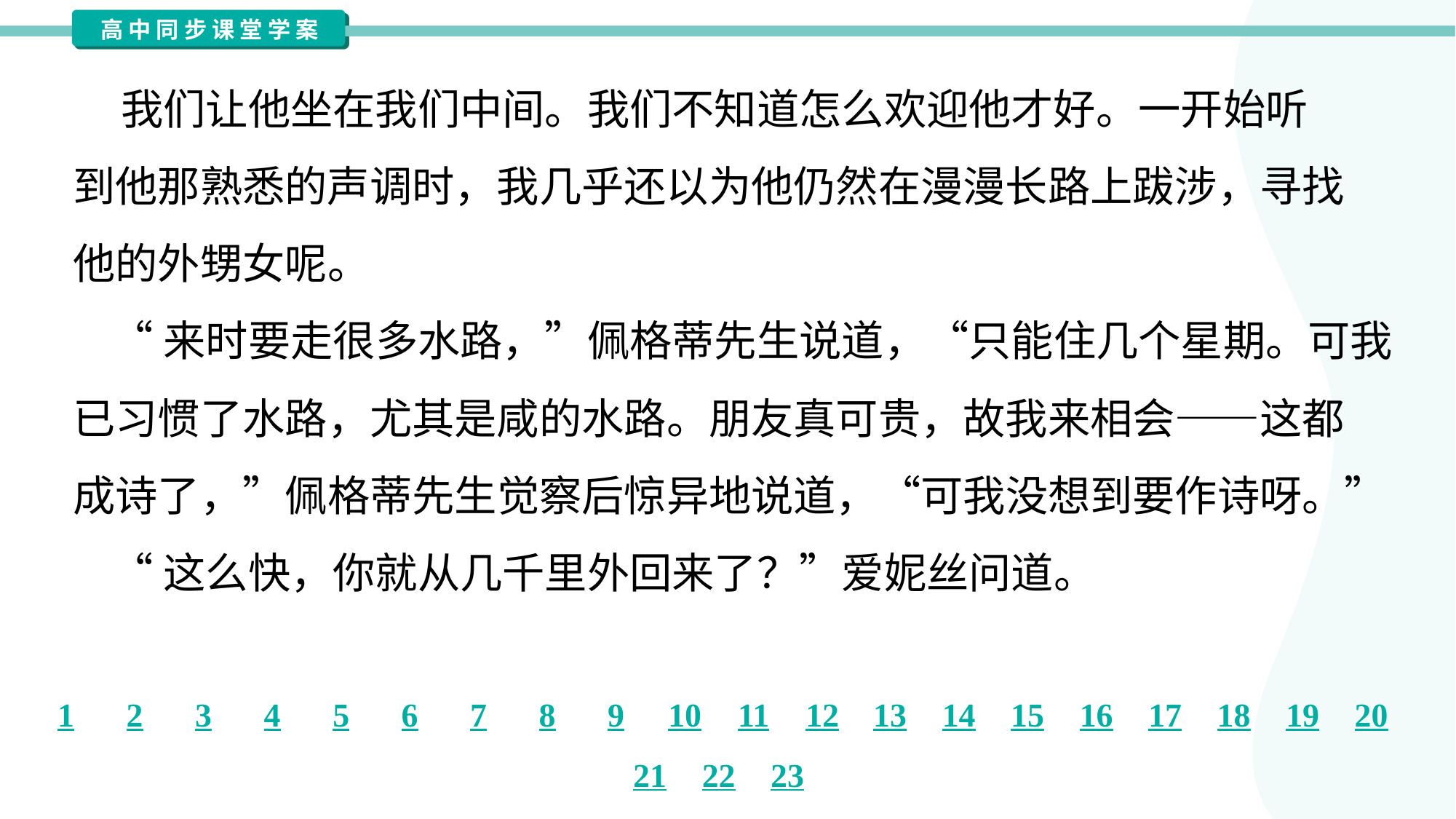

我们让他坐在我们中间。我们不知道怎么欢迎他才好。一开始听
到他那熟悉的声调时，我几乎还以为他仍然在漫漫长路上跋涉，寻找
他的外甥女呢。
    “来时要走很多水路，”佩格蒂先生说道，“只能住几个星期。可我
已习惯了水路，尤其是咸的水路。朋友真可贵，故我来相会——这都
成诗了，”佩格蒂先生觉察后惊异地说道，“可我没想到要作诗呀。”
    “这么快，你就从几千里外回来了？”爱妮丝问道。